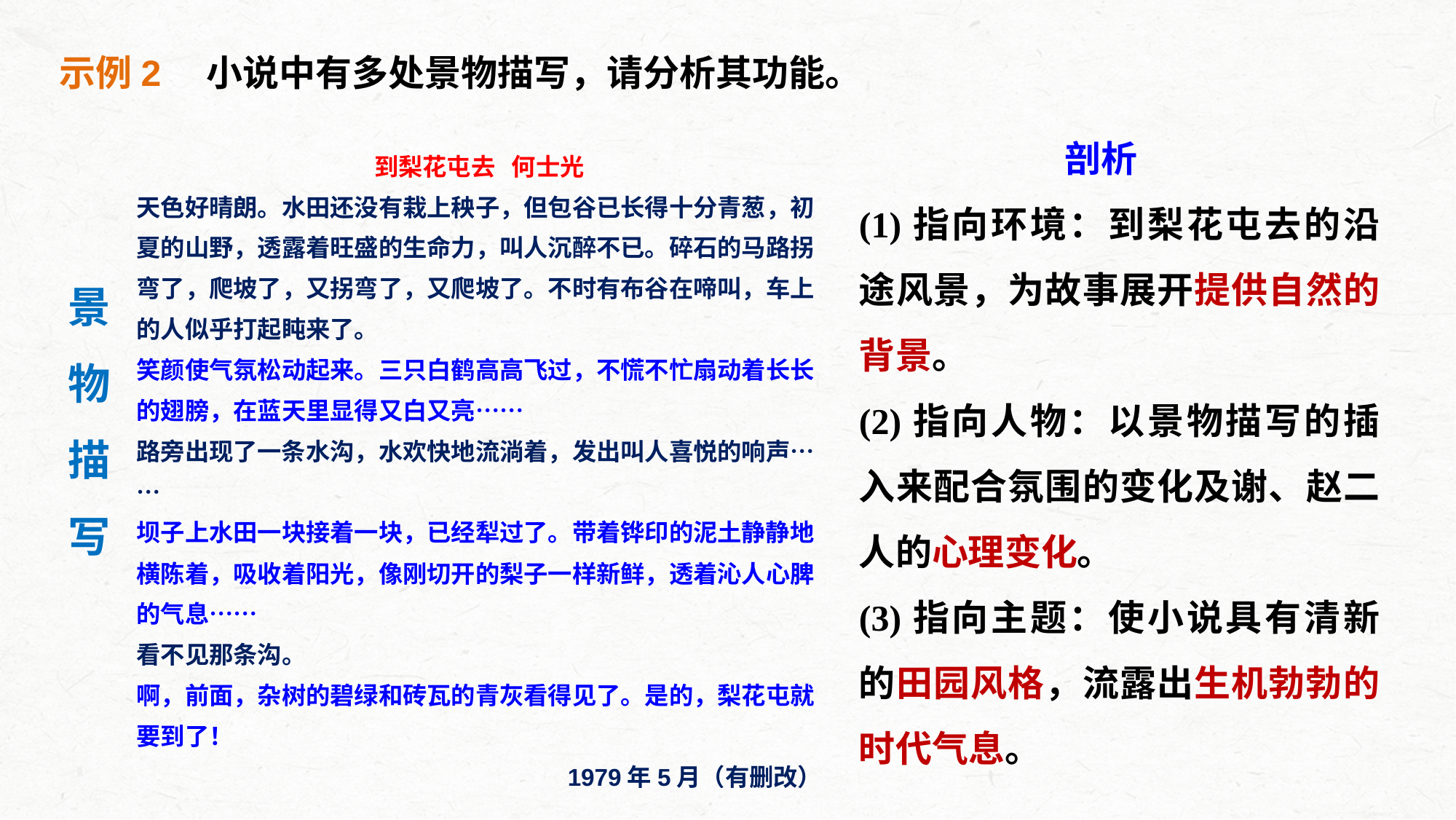

示例2　小说中有多处景物描写，请分析其功能。
剖析
(1)指向环境：到梨花屯去的沿途风景，为故事展开提供自然的背景。
(2)指向人物：以景物描写的插入来配合氛围的变化及谢、赵二人的心理变化。
(3)指向主题：使小说具有清新的田园风格，流露出生机勃勃的时代气息。
到梨花屯去   何士光
天色好晴朗。水田还没有栽上秧子，但包谷已长得十分青葱，初夏的山野，透露着旺盛的生命力，叫人沉醉不已。碎石的马路拐弯了，爬坡了，又拐弯了，又爬坡了。不时有布谷在啼叫，车上的人似乎打起盹来了。
笑颜使气氛松动起来。三只白鹤高高飞过，不慌不忙扇动着长长的翅膀，在蓝天里显得又白又亮……
路旁出现了一条水沟，水欢快地流淌着，发出叫人喜悦的响声……
坝子上水田一块接着一块，已经犁过了。带着铧印的泥土静静地横陈着，吸收着阳光，像刚切开的梨子一样新鲜，透着沁人心脾的气息……
看不见那条沟。
啊，前面，杂树的碧绿和砖瓦的青灰看得见了。是的，梨花屯就要到了！
1979年5月（有删改）
景
物
描
写